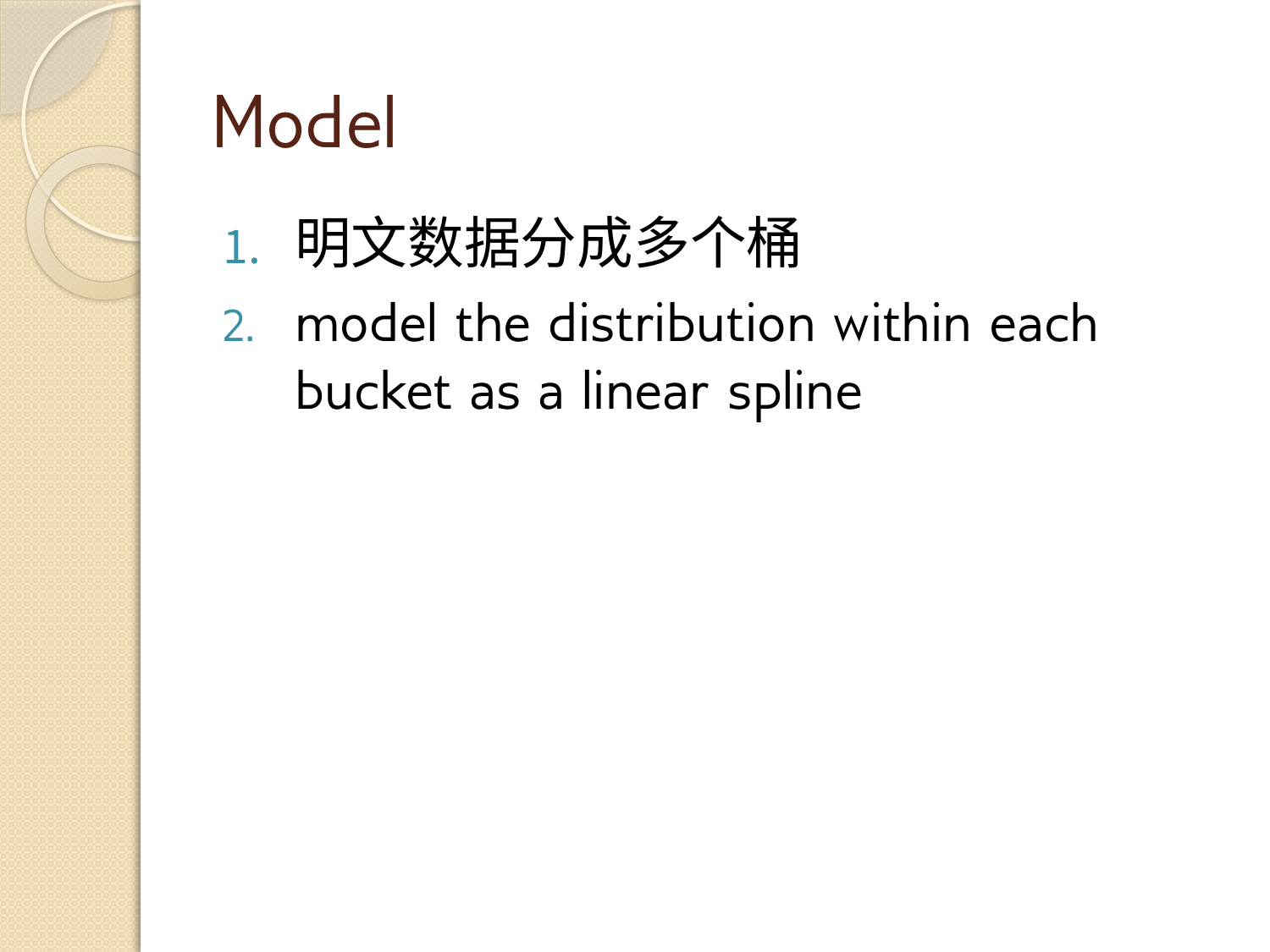

# Model
明文数据分成多个桶
model the distribution within each bucket as a linear spline